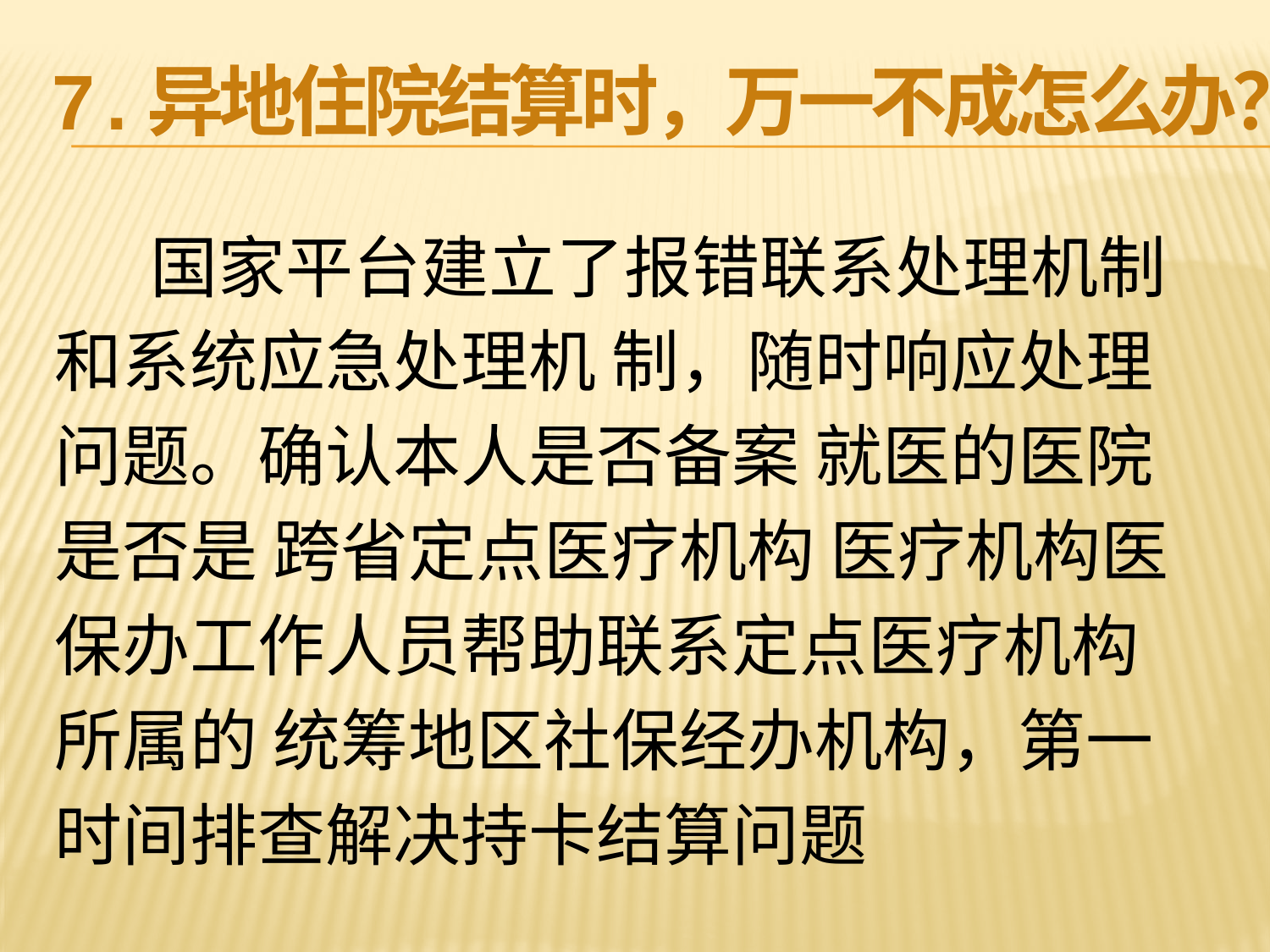

# 7 .异地住院结算时，万一不成怎么办？

      国家平台建立了报错联系处理机制
和系统应急处理机 制，随时响应处理
问题。确认本人是否备案 就医的医院
是否是 跨省定点医疗机构 医疗机构医
保办工作人员帮助联系定点医疗机构
所属的 统筹地区社保经办机构，第一
时间排查解决持卡结算问题